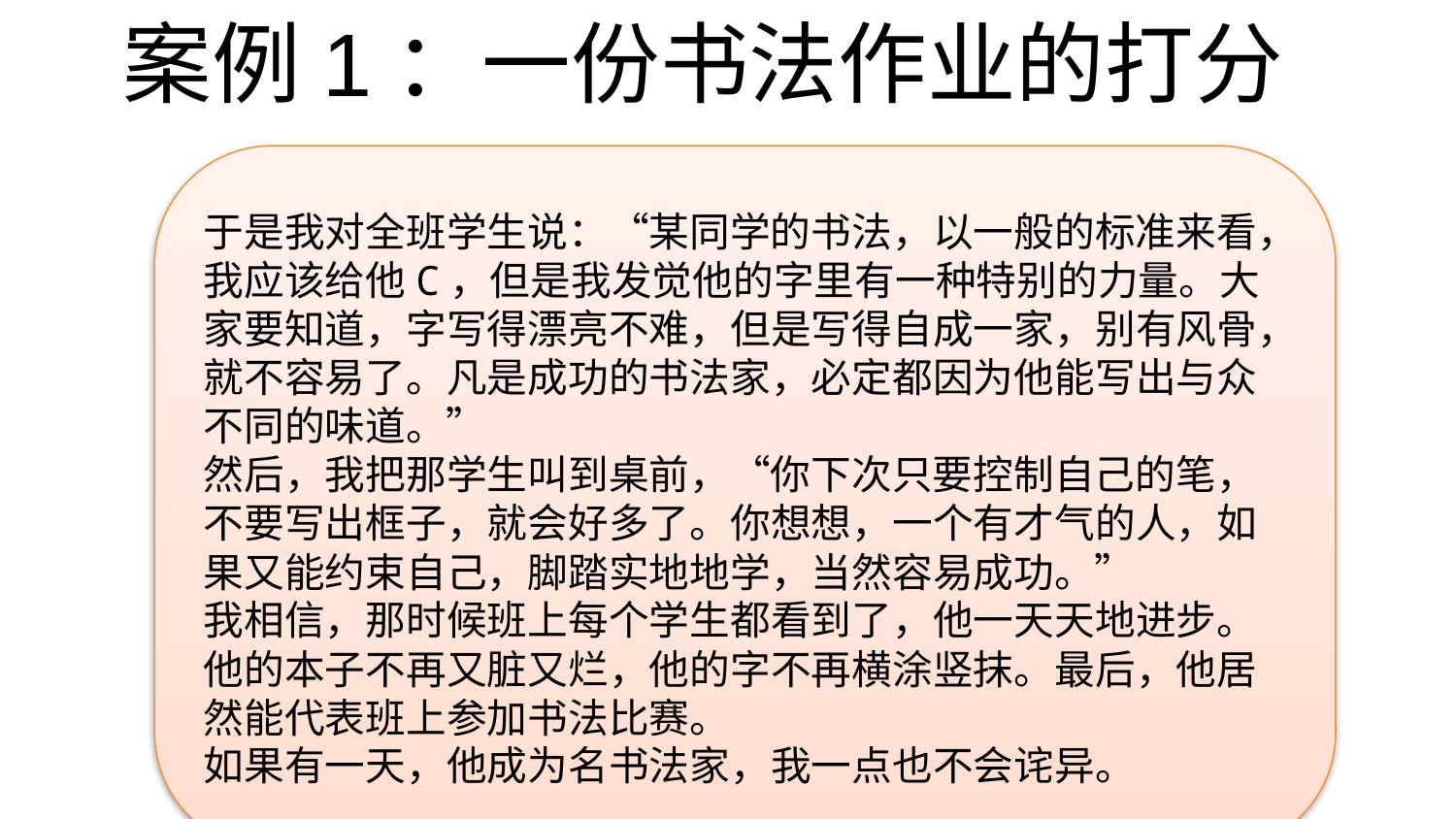

# 案例1：一份书法作业的打分
于是我对全班学生说：“某同学的书法，以一般的标准来看，我应该给他C，但是我发觉他的字里有一种特别的力量。大家要知道，字写得漂亮不难，但是写得自成一家，别有风骨，就不容易了。凡是成功的书法家，必定都因为他能写出与众不同的味道。”
然后，我把那学生叫到桌前，“你下次只要控制自己的笔，不要写出框子，就会好多了。你想想，一个有才气的人，如果又能约束自己，脚踏实地地学，当然容易成功。”
我相信，那时候班上每个学生都看到了，他一天天地进步。他的本子不再又脏又烂，他的字不再横涂竖抹。最后，他居然能代表班上参加书法比赛。
如果有一天，他成为名书法家，我一点也不会诧异。